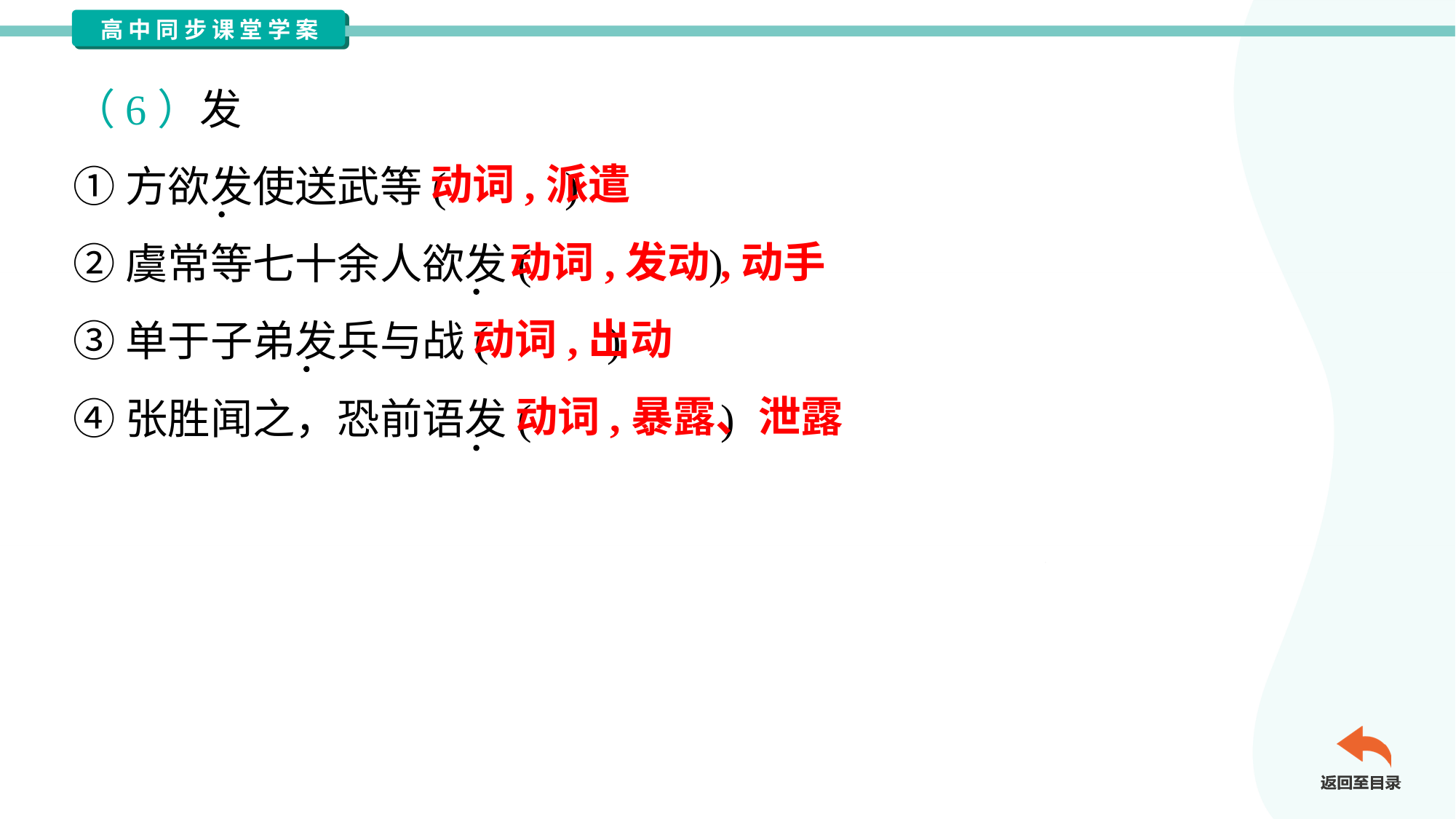

（6）发
①方欲发使送武等(          )
②虞常等七十余人欲发(               )
③单于子弟发兵与战(          )
④张胜闻之，恐前语发(                )
动词,派遣
动词,发动,动手

动词,出动

动词,暴露、泄露